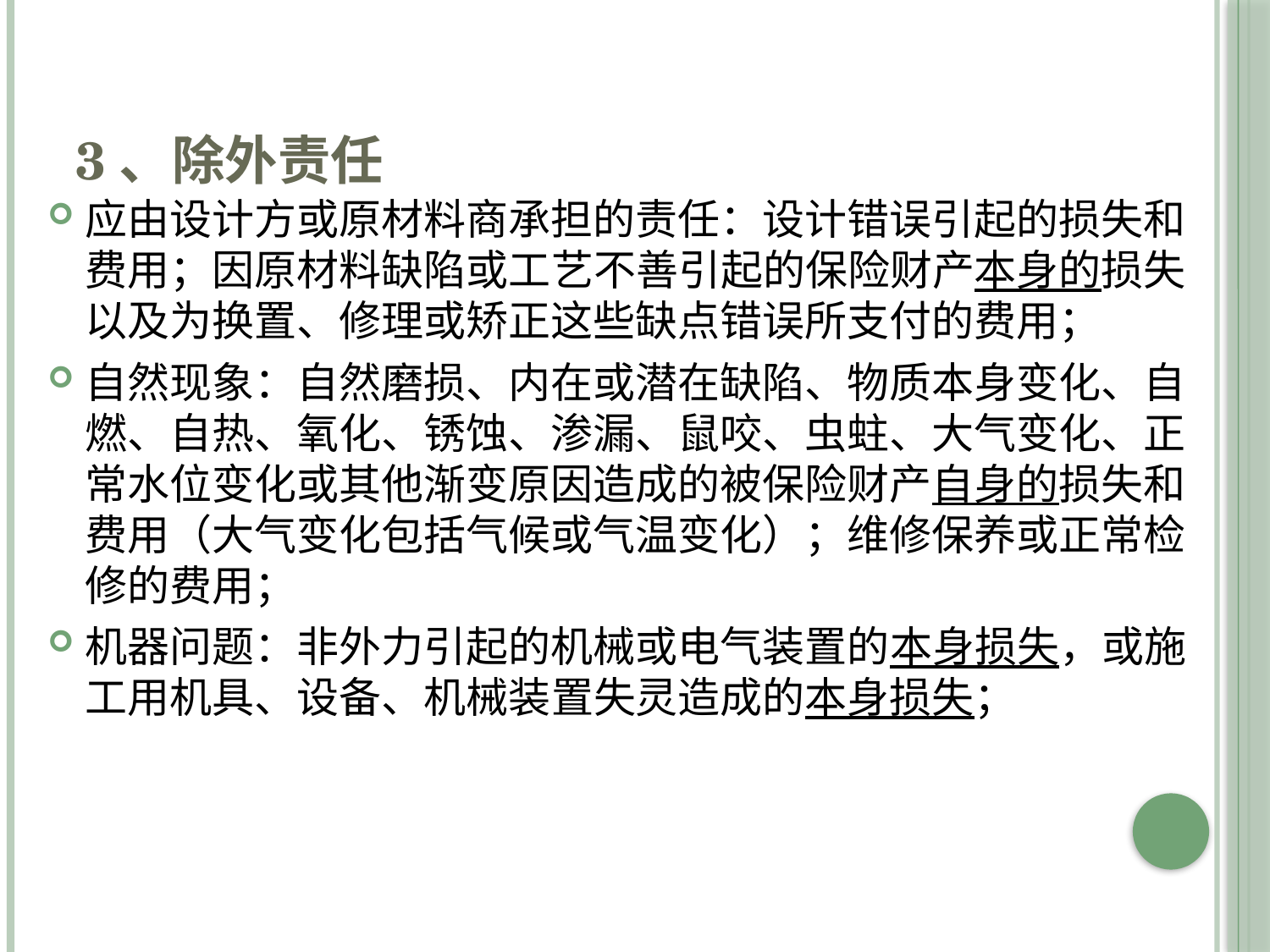

# 3、除外责任
应由设计方或原材料商承担的责任：设计错误引起的损失和费用；因原材料缺陷或工艺不善引起的保险财产本身的损失以及为换置、修理或矫正这些缺点错误所支付的费用；
自然现象：自然磨损、内在或潜在缺陷、物质本身变化、自燃、自热、氧化、锈蚀、渗漏、鼠咬、虫蛀、大气变化、正常水位变化或其他渐变原因造成的被保险财产自身的损失和费用（大气变化包括气候或气温变化）；维修保养或正常检修的费用；
机器问题：非外力引起的机械或电气装置的本身损失，或施工用机具、设备、机械装置失灵造成的本身损失；